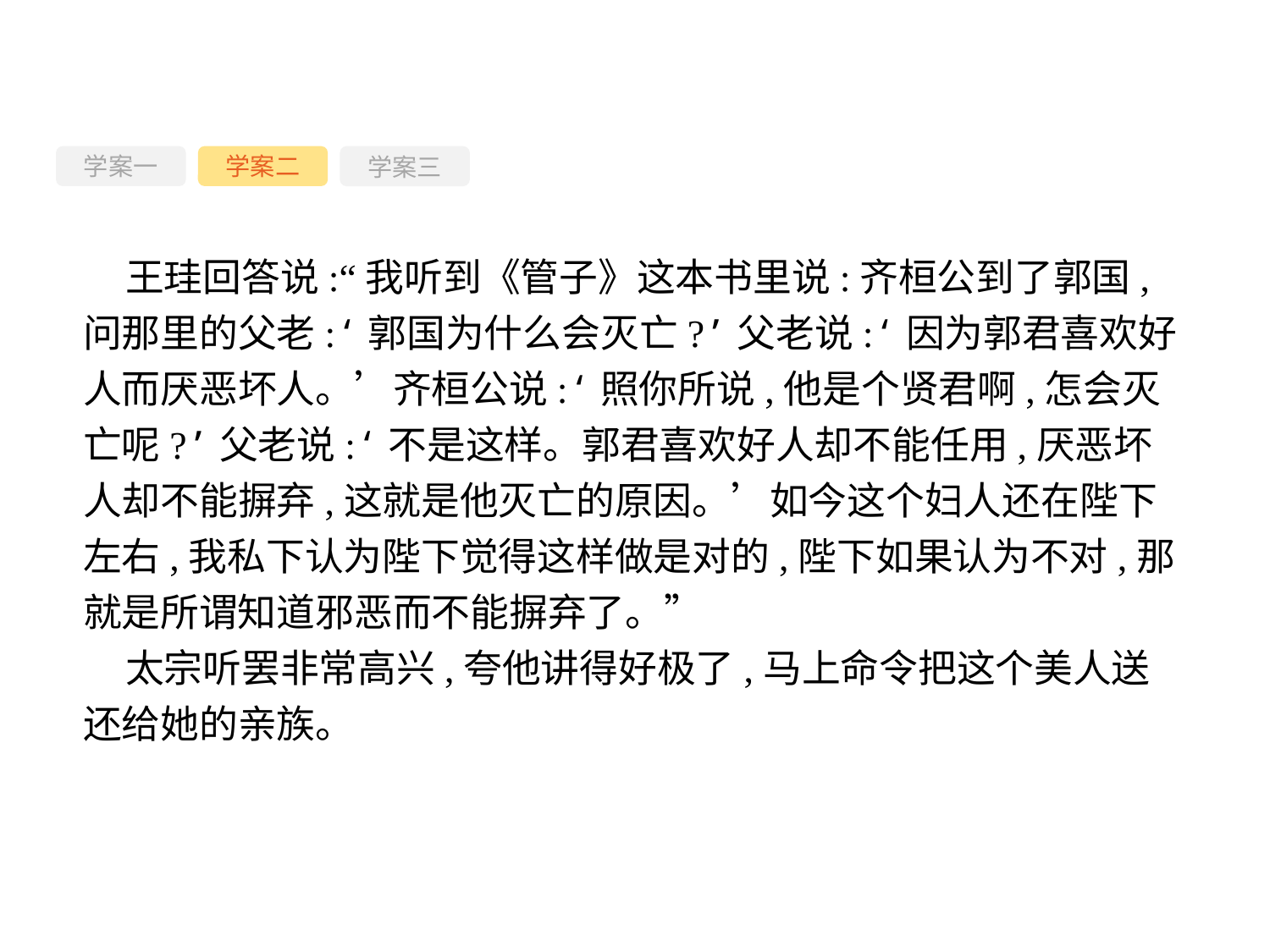

学案一
学案三
学案二
王珪回答说:“我听到《管子》这本书里说:齐桓公到了郭国,问那里的父老:‘郭国为什么会灭亡?’父老说:‘因为郭君喜欢好人而厌恶坏人。’齐桓公说:‘照你所说,他是个贤君啊,怎会灭亡呢?’父老说:‘不是这样。郭君喜欢好人却不能任用,厌恶坏人却不能摒弃,这就是他灭亡的原因。’如今这个妇人还在陛下左右,我私下认为陛下觉得这样做是对的,陛下如果认为不对,那就是所谓知道邪恶而不能摒弃了。”
太宗听罢非常高兴,夸他讲得好极了,马上命令把这个美人送还给她的亲族。
-124-